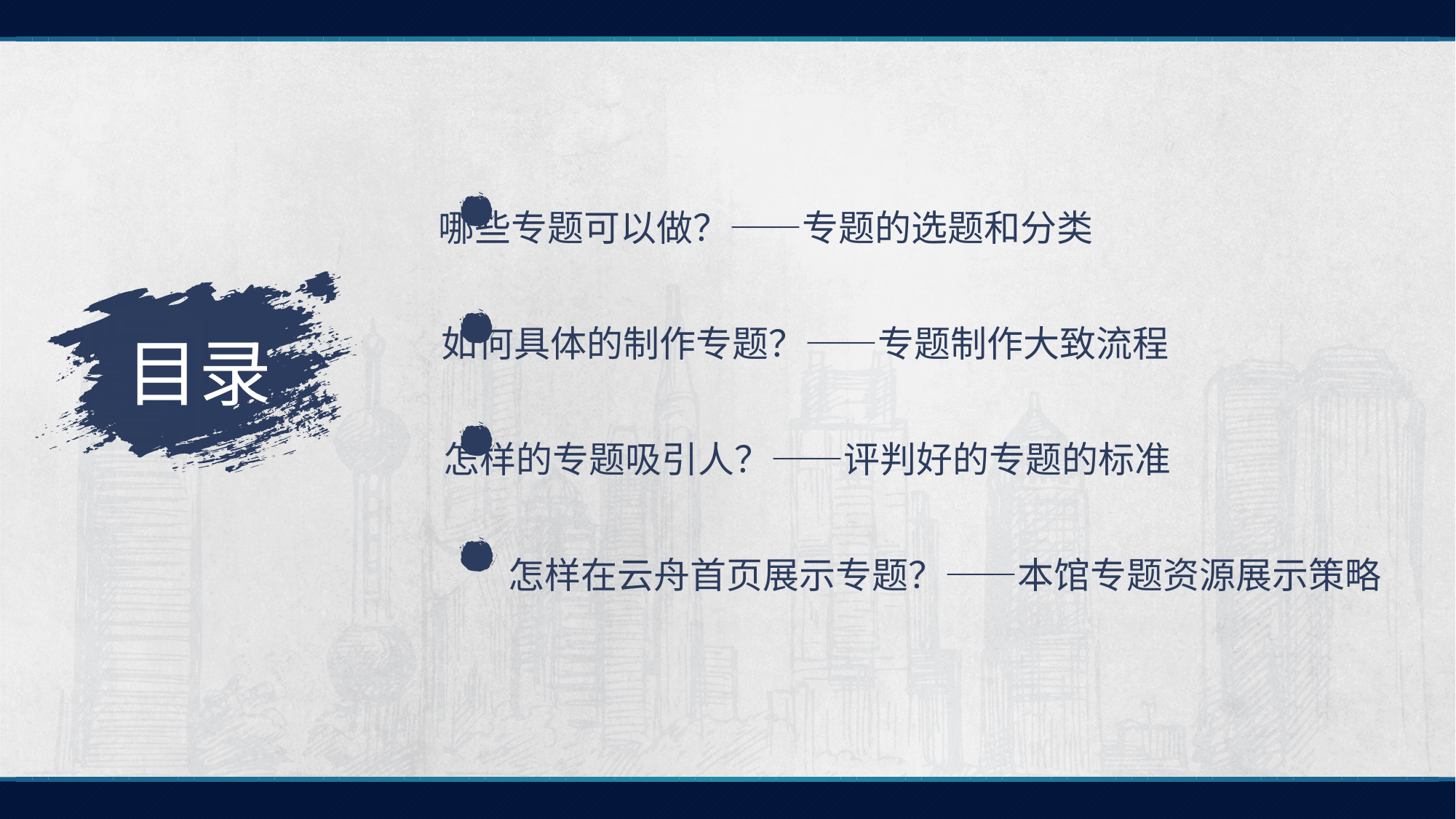

哪些专题可以做？——专题的选题和分类

如何具体的制作专题？——专题制作大致流程

怎样的专题吸引人？——评判好的专题的标准

怎样在云舟首页展示专题？——本馆专题资源展示策略